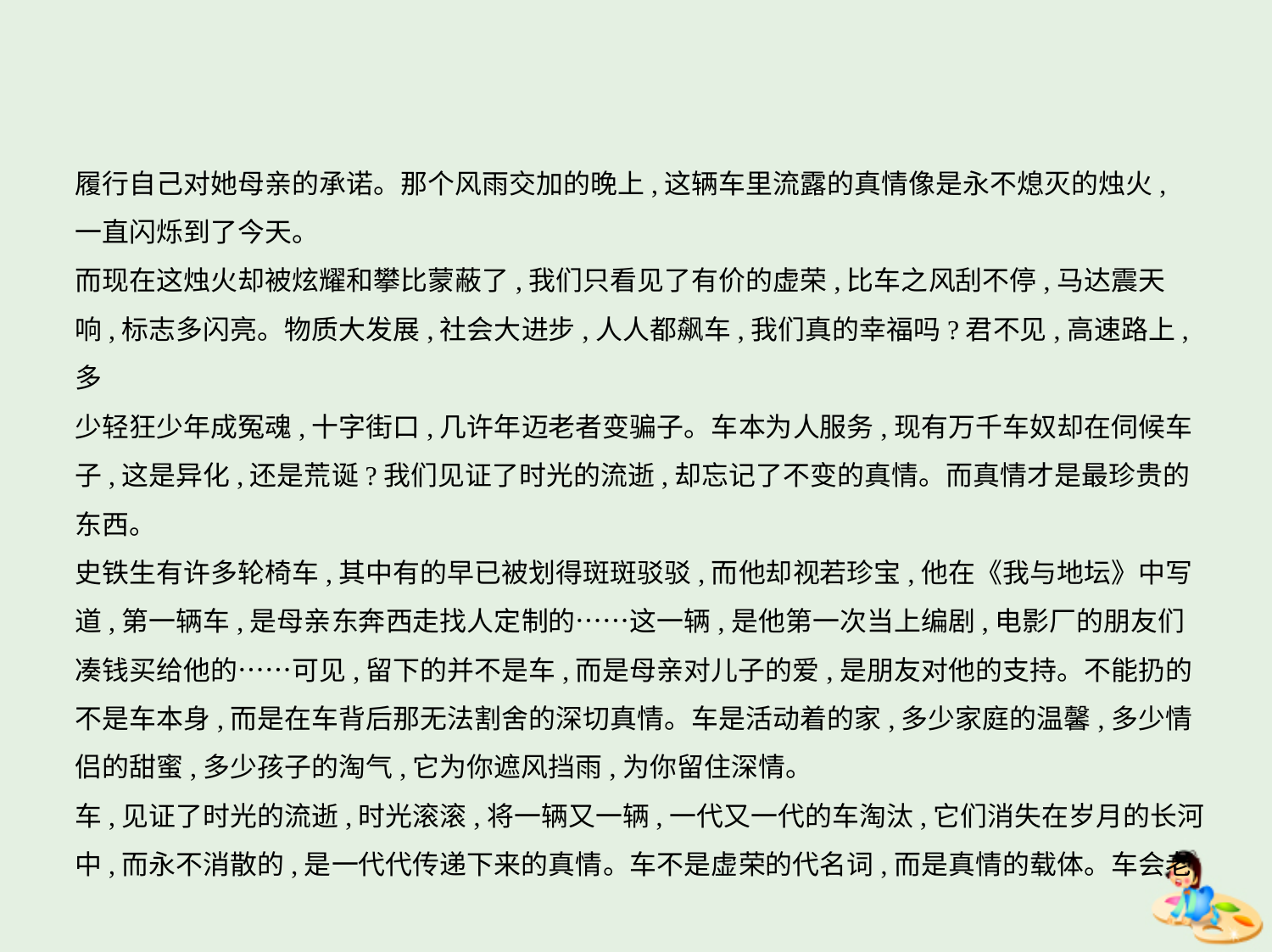

履行自己对她母亲的承诺。那个风雨交加的晚上,这辆车里流露的真情像是永不熄灭的烛火,
一直闪烁到了今天。
而现在这烛火却被炫耀和攀比蒙蔽了,我们只看见了有价的虚荣,比车之风刮不停,马达震天
响,标志多闪亮。物质大发展,社会大进步,人人都飙车,我们真的幸福吗?君不见,高速路上,多
少轻狂少年成冤魂,十字街口,几许年迈老者变骗子。车本为人服务,现有万千车奴却在伺候车
子,这是异化,还是荒诞?我们见证了时光的流逝,却忘记了不变的真情。而真情才是最珍贵的
东西。
史铁生有许多轮椅车,其中有的早已被划得斑斑驳驳,而他却视若珍宝,他在《我与地坛》中写
道,第一辆车,是母亲东奔西走找人定制的……这一辆,是他第一次当上编剧,电影厂的朋友们
凑钱买给他的……可见,留下的并不是车,而是母亲对儿子的爱,是朋友对他的支持。不能扔的
不是车本身,而是在车背后那无法割舍的深切真情。车是活动着的家,多少家庭的温馨,多少情
侣的甜蜜,多少孩子的淘气,它为你遮风挡雨,为你留住深情。
车,见证了时光的流逝,时光滚滚,将一辆又一辆,一代又一代的车淘汰,它们消失在岁月的长河
中,而永不消散的,是一代代传递下来的真情。车不是虚荣的代名词,而是真情的载体。车会老